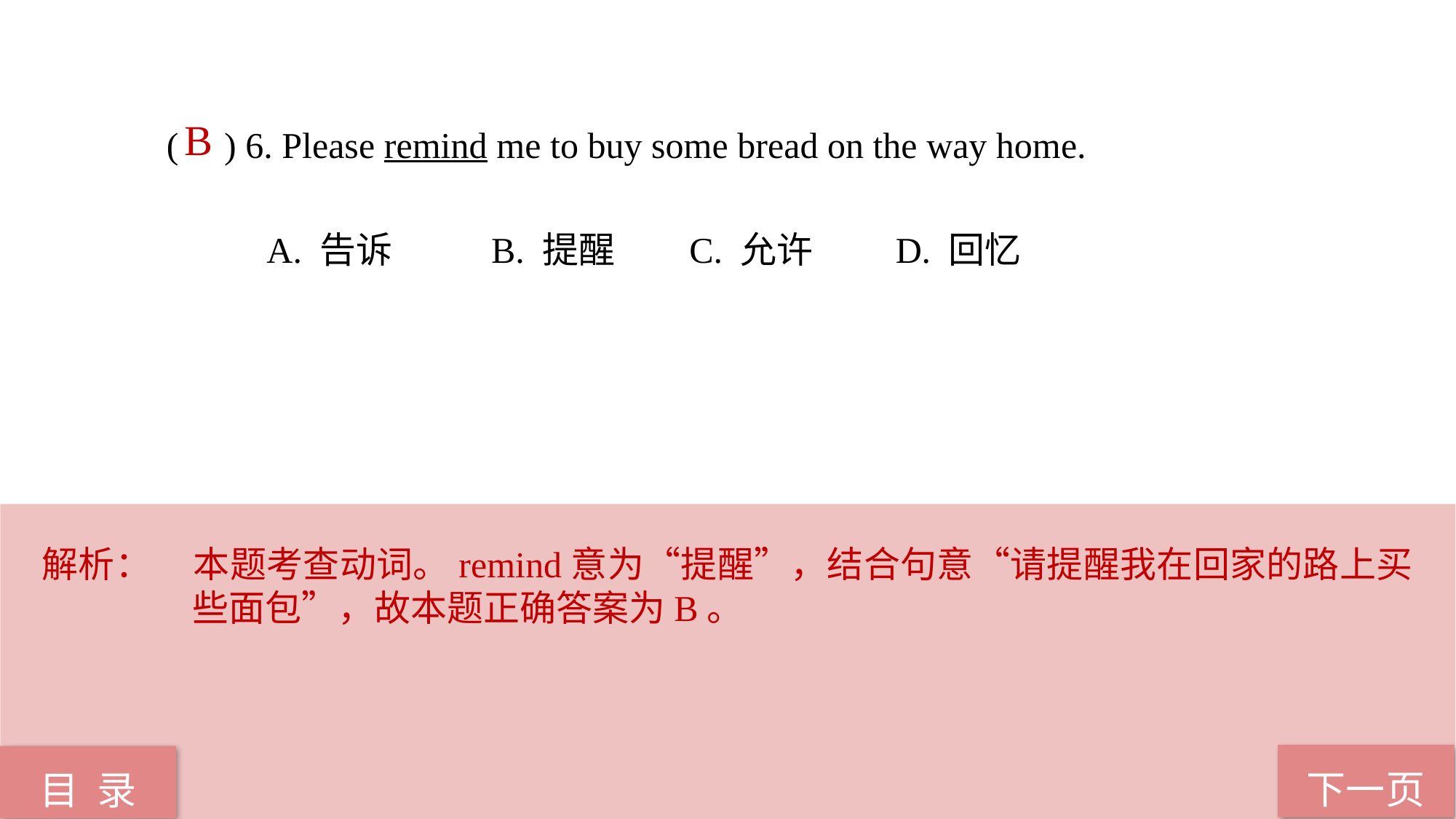

B
(     ) 6. Please remind me to buy some bread on the way home.

           A. 告诉           B. 提醒        C. 允许         D. 回忆
解析：	本题考查动词。remind意为“提醒”，结合句意“请提醒我在回家的路上买些面包”，故本题正确答案为B。